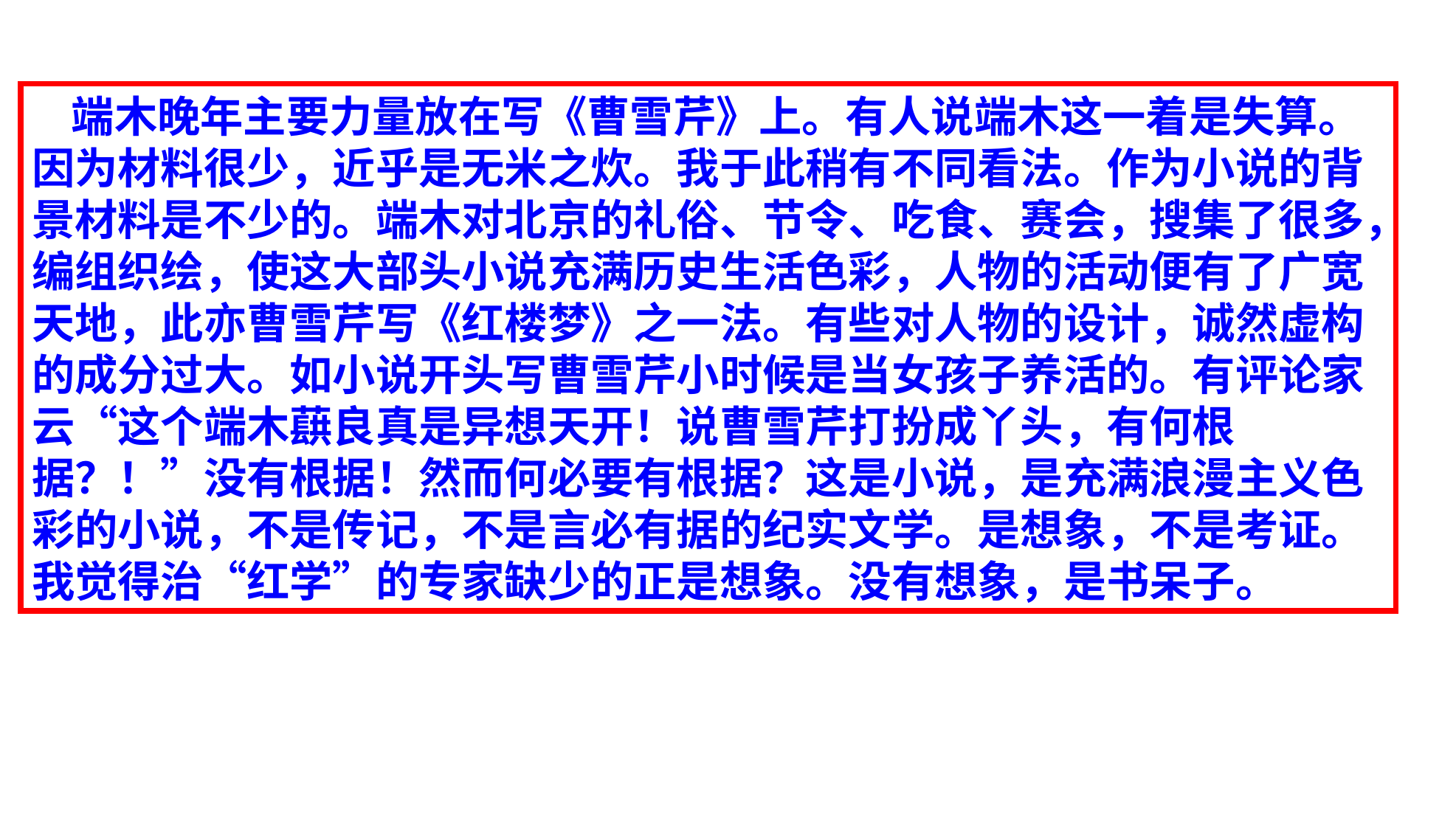

端木晚年主要力量放在写《曹雪芹》上。有人说端木这一着是失算。因为材料很少，近乎是无米之炊。我于此稍有不同看法。作为小说的背景材料是不少的。端木对北京的礼俗、节令、吃食、赛会，搜集了很多，编组织绘，使这大部头小说充满历史生活色彩，人物的活动便有了广宽天地，此亦曹雪芹写《红楼梦》之一法。有些对人物的设计，诚然虚构的成分过大。如小说开头写曹雪芹小时候是当女孩子养活的。有评论家云“这个端木蕻良真是异想天开！说曹雪芹打扮成丫头，有何根据？！”没有根据！然而何必要有根据？这是小说，是充满浪漫主义色彩的小说，不是传记，不是言必有据的纪实文学。是想象，不是考证。我觉得治“红学”的专家缺少的正是想象。没有想象，是书呆子。